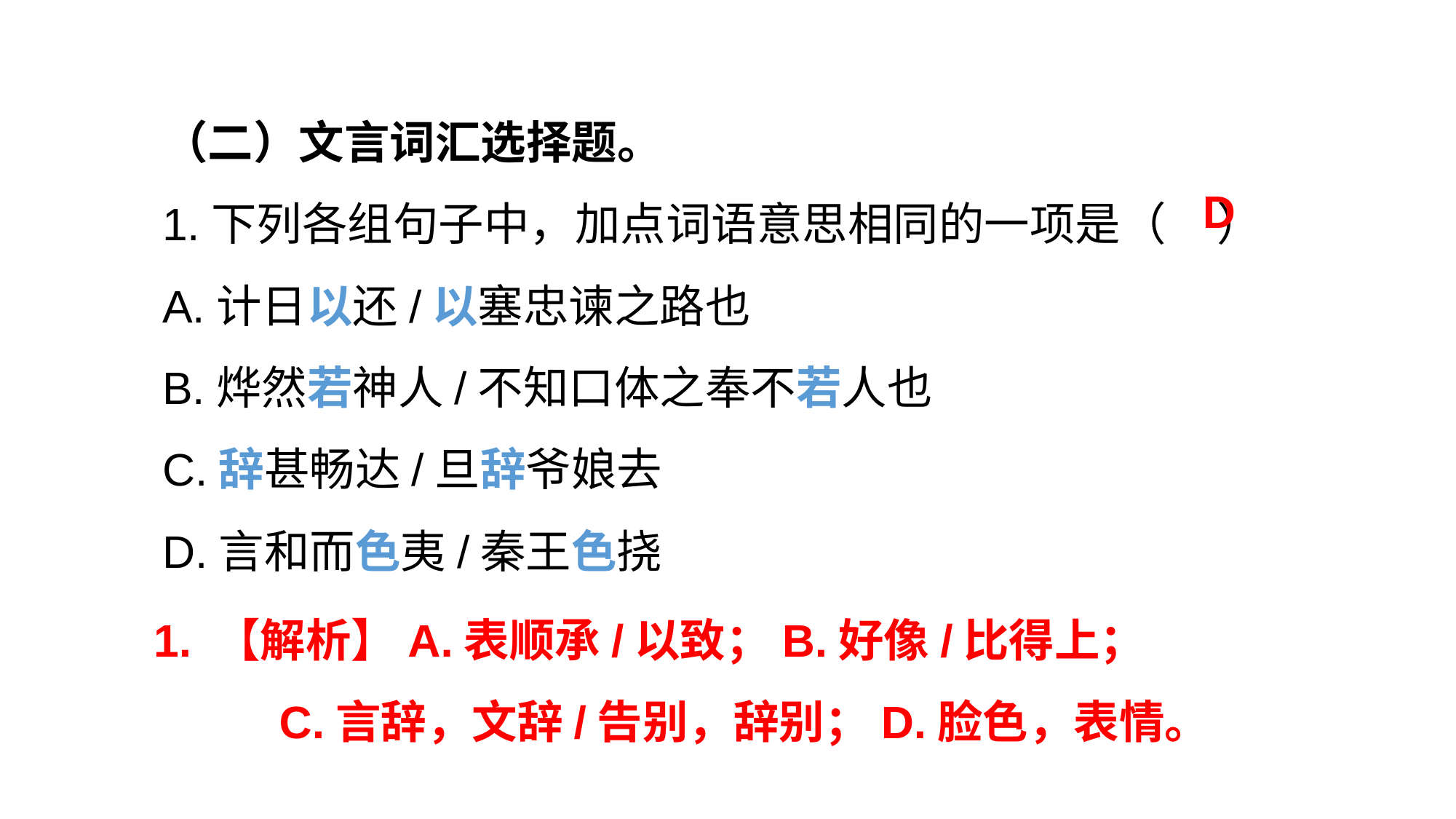

（二）文言词汇选择题。
1.下列各组句子中，加点词语意思相同的一项是（     ）
A.计日以还/以塞忠谏之路也
B.烨然若神人/不知口体之奉不若人也
C.辞甚畅达/旦辞爷娘去
D.言和而色夷/秦王色挠
D
1. 【解析】A.表顺承/以致；B.好像/比得上；
          C.言辞，文辞/告别，辞别；D.脸色，表情。